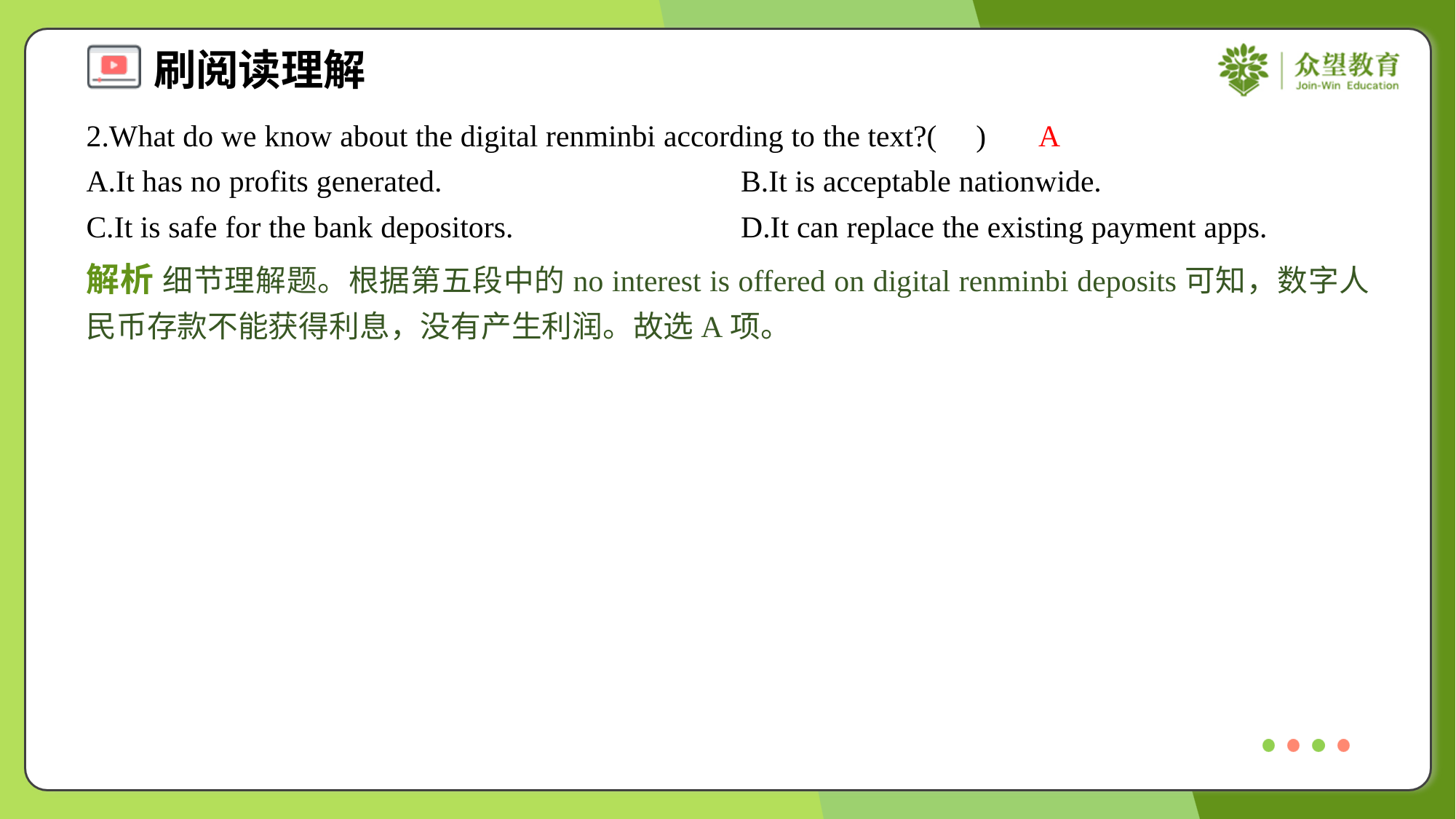

2.What do we know about the digital renminbi according to the text?(     )
A
A.It has no profits generated.	B.It is acceptable nationwide.
C.It is safe for the bank depositors.	D.It can replace the existing payment apps.
解析 细节理解题。根据第五段中的no interest is offered on digital renminbi deposits可知，数字人民币存款不能获得利息，没有产生利润。故选A项。